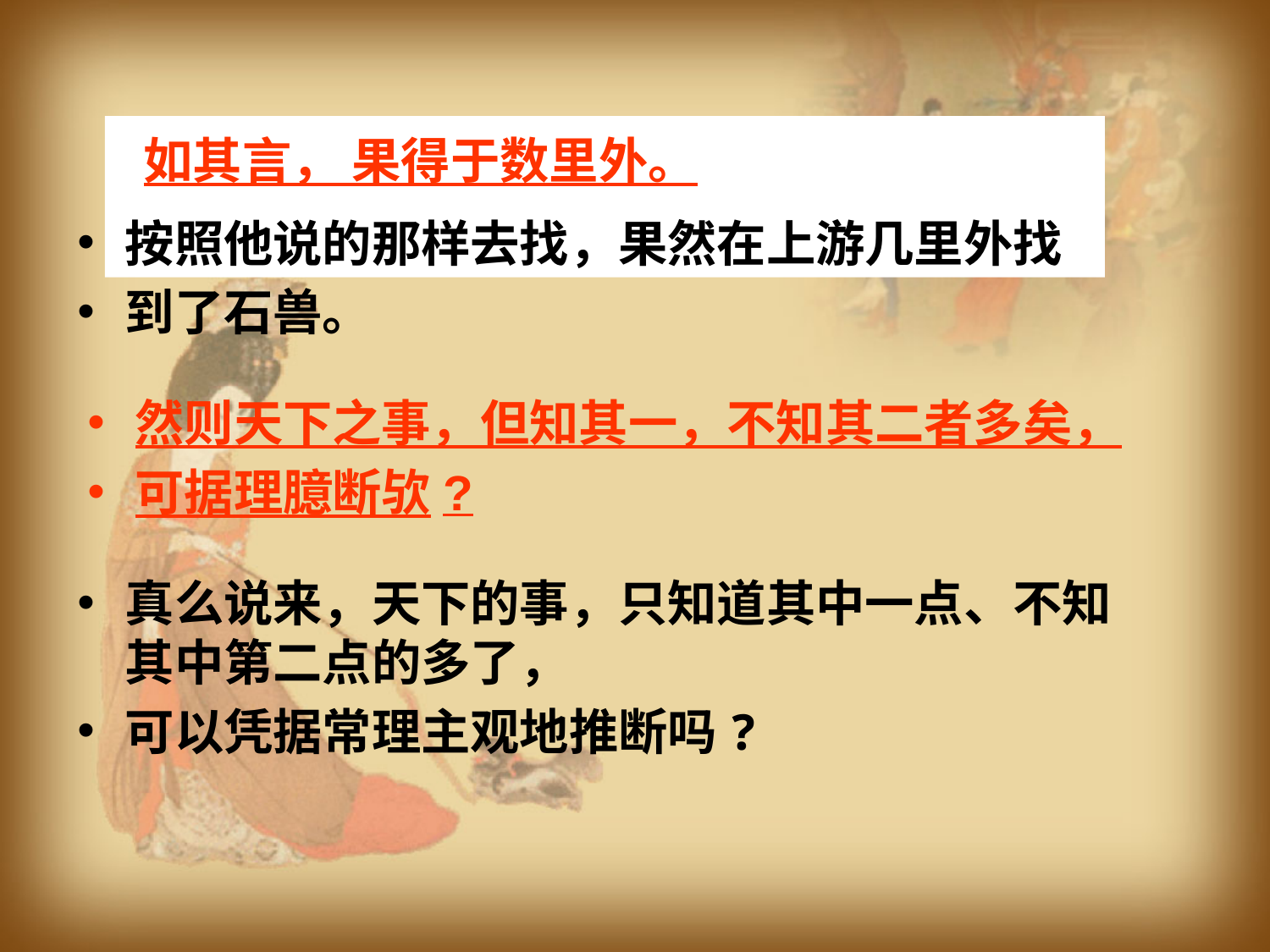

如其言， 果得于数里外。
按照他说的那样去找，果然在上游几里外找
到了石兽。
然则天下之事，但知其一，不知其二者多矣，
可据理臆断欤?
真么说来，天下的事，只知道其中一点、不知其中第二点的多了，
可以凭据常理主观地推断吗?